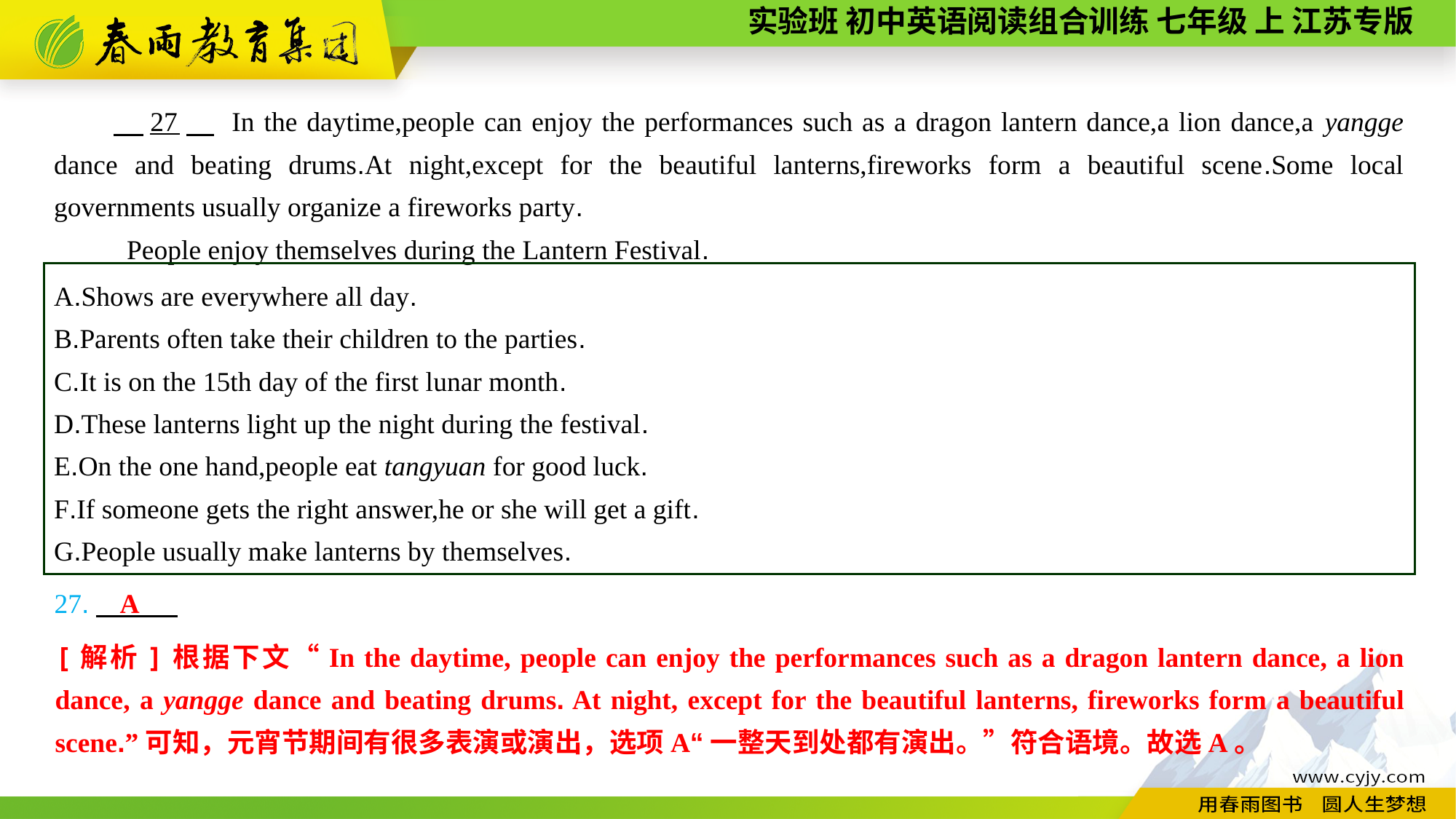

27　 In the daytime,people can enjoy the performances such as a dragon lantern dance,a lion dance,a yangge dance and beating drums.At night,except for the beautiful lanterns,fireworks form a beautiful scene.Some local governments usually organize a fireworks party.
People enjoy themselves during the Lantern Festival.
A.Shows are everywhere all day.
B.Parents often take their children to the parties.
C.It is on the 15th day of the first lunar month.
D.These lanterns light up the night during the festival.
E.On the one hand,people eat tangyuan for good luck.
F.If someone gets the right answer,he or she will get a gift.
G.People usually make lanterns by themselves.

27.
A
[解析]根据下文“In the daytime, people can enjoy the performances such as a dragon lantern dance, a lion dance, a yangge dance and beating drums. At night, except for the beautiful lanterns, fireworks form a beautiful scene.”可知，元宵节期间有很多表演或演出，选项A“一整天到处都有演出。”符合语境。故选A。